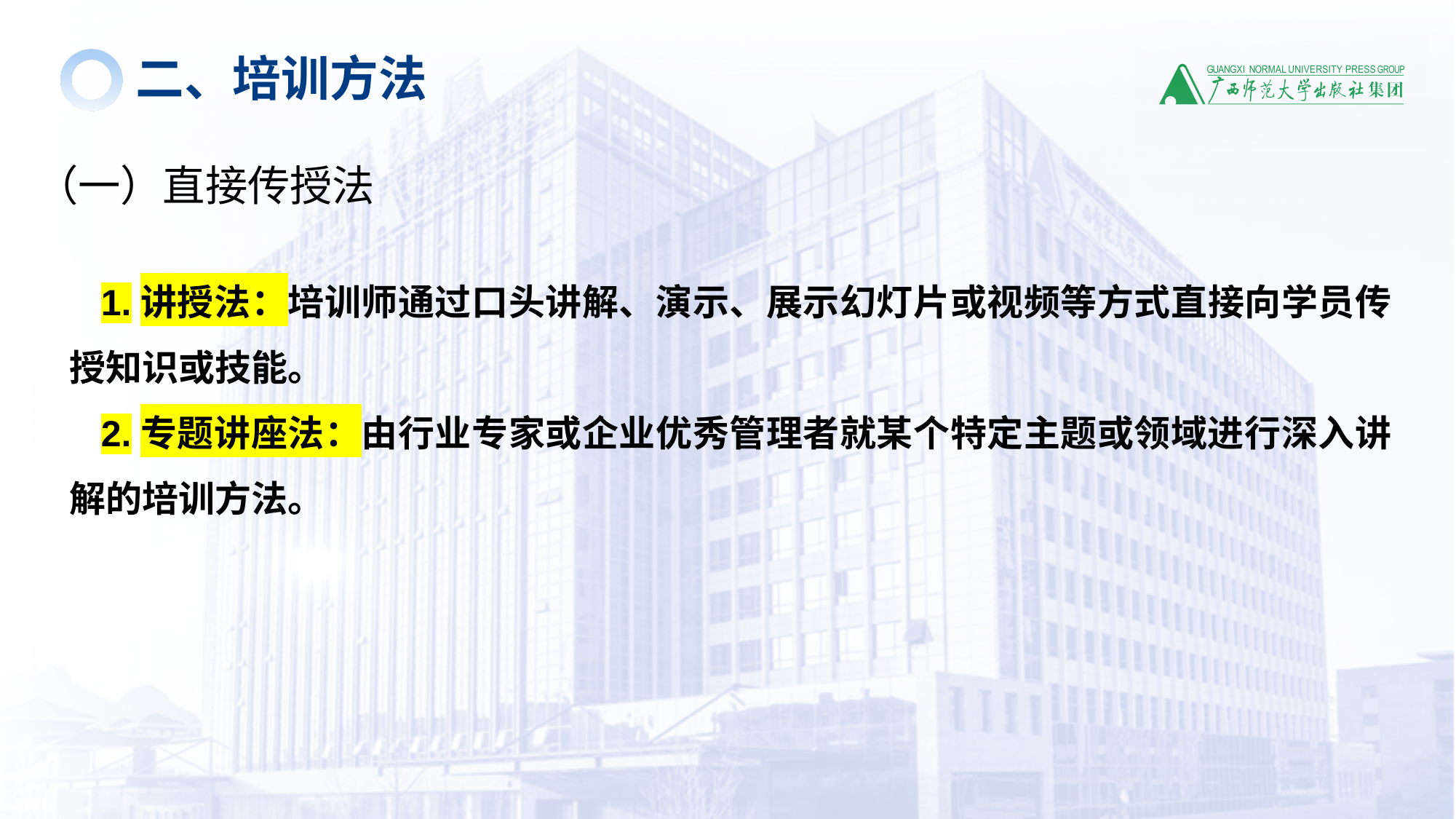

二、培训方法

（一）直接传授法
1.讲授法：培训师通过口头讲解、演示、展示幻灯片或视频等方式直接向学员传授知识或技能。
2.专题讲座法：由行业专家或企业优秀管理者就某个特定主题或领域进行深入讲解的培训方法。